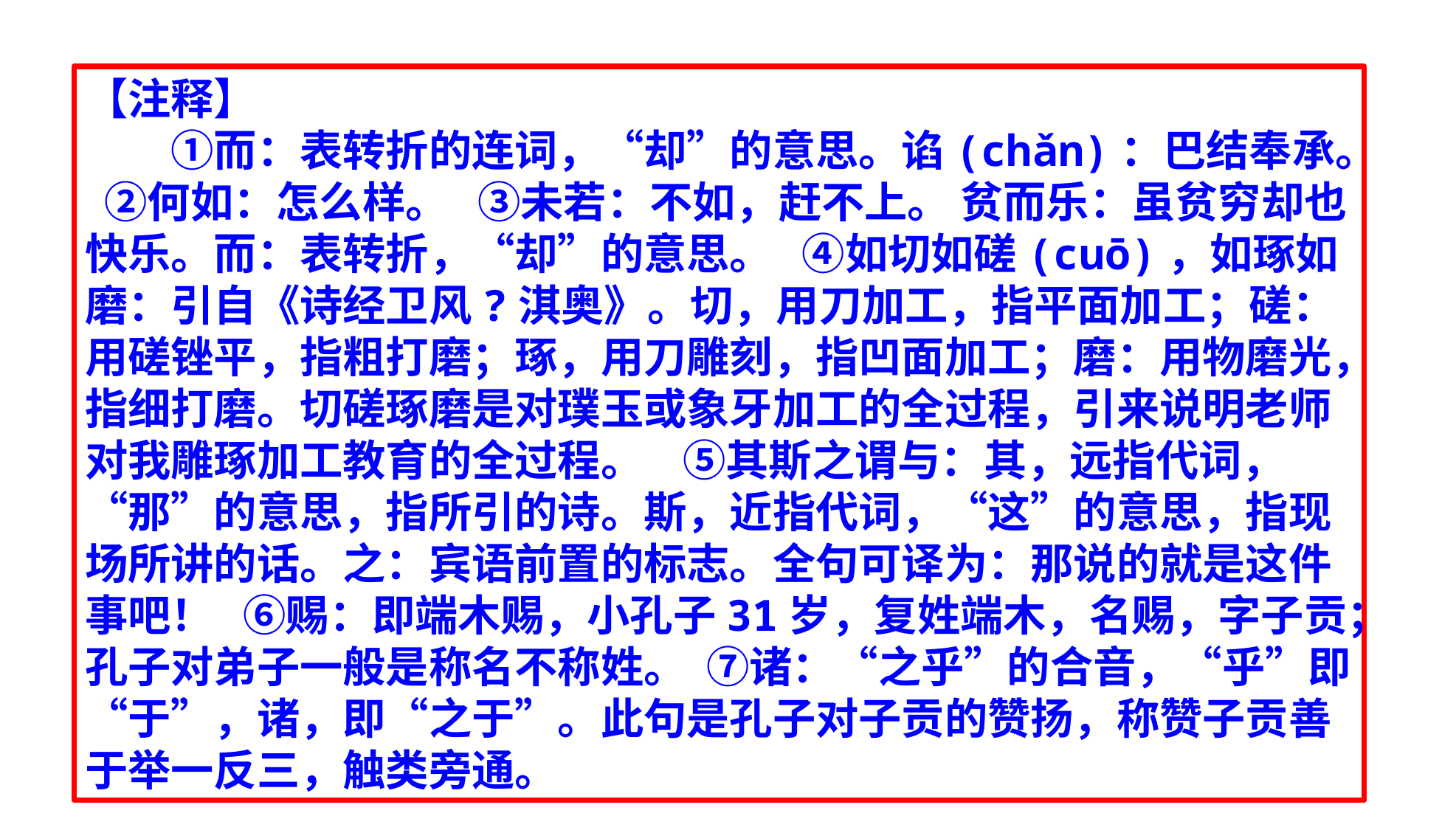

【注释】
　　①而：表转折的连词，“却”的意思。谄(chǎn)：巴结奉承。  ②何如：怎么样。   ③未若：不如，赶不上。 贫而乐：虽贫穷却也快乐。而：表转折，“却”的意思。   ④如切如磋(cuō)，如琢如磨：引自《诗经卫风?淇奥》。切，用刀加工，指平面加工；磋：用磋锉平，指粗打磨；琢，用刀雕刻，指凹面加工；磨：用物磨光，指细打磨。切磋琢磨是对璞玉或象牙加工的全过程，引来说明老师对我雕琢加工教育的全过程。    ⑤其斯之谓与：其，远指代词，“那”的意思，指所引的诗。斯，近指代词，“这”的意思，指现场所讲的话。之：宾语前置的标志。全句可译为：那说的就是这件事吧！   ⑥赐：即端木赐，小孔子31岁，复姓端木，名赐，字子贡；孔子对弟子一般是称名不称姓。  ⑦诸：“之乎”的合音，“乎”即“于”，诸，即“之于”。此句是孔子对子贡的赞扬，称赞子贡善于举一反三，触类旁通。